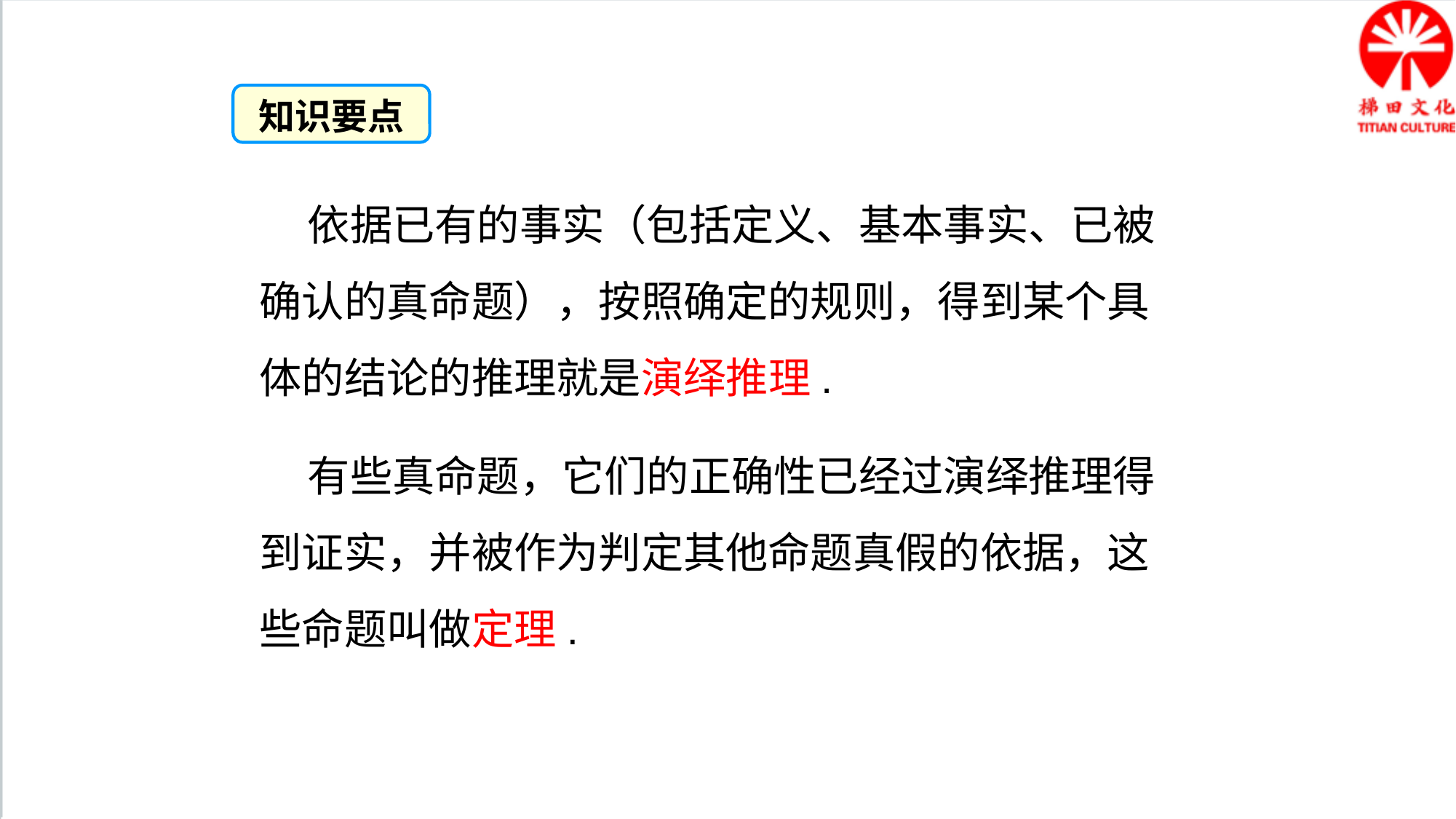

知识要点
    依据已有的事实（包括定义、基本事实、已被确认的真命题），按照确定的规则，得到某个具体的结论的推理就是演绎推理.
    有些真命题，它们的正确性已经过演绎推理得到证实，并被作为判定其他命题真假的依据，这些命题叫做定理.